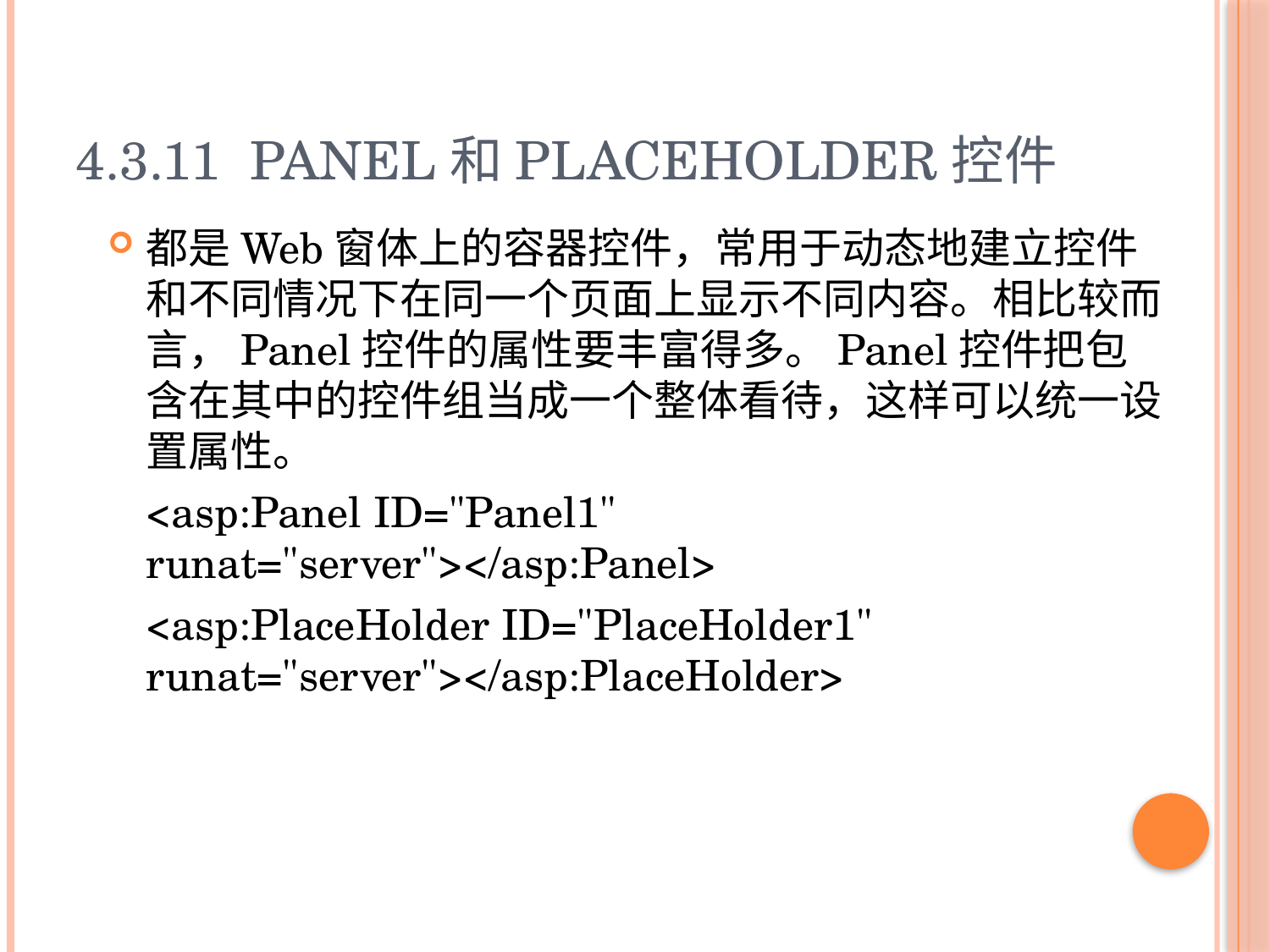

# 4.3.11  Panel和PlaceHolder控件
都是Web窗体上的容器控件，常用于动态地建立控件和不同情况下在同一个页面上显示不同内容。相比较而言，Panel控件的属性要丰富得多。Panel控件把包含在其中的控件组当成一个整体看待，这样可以统一设置属性。
	<asp:Panel ID="Panel1" runat="server"></asp:Panel>
	<asp:PlaceHolder ID="PlaceHolder1" runat="server"></asp:PlaceHolder>
53